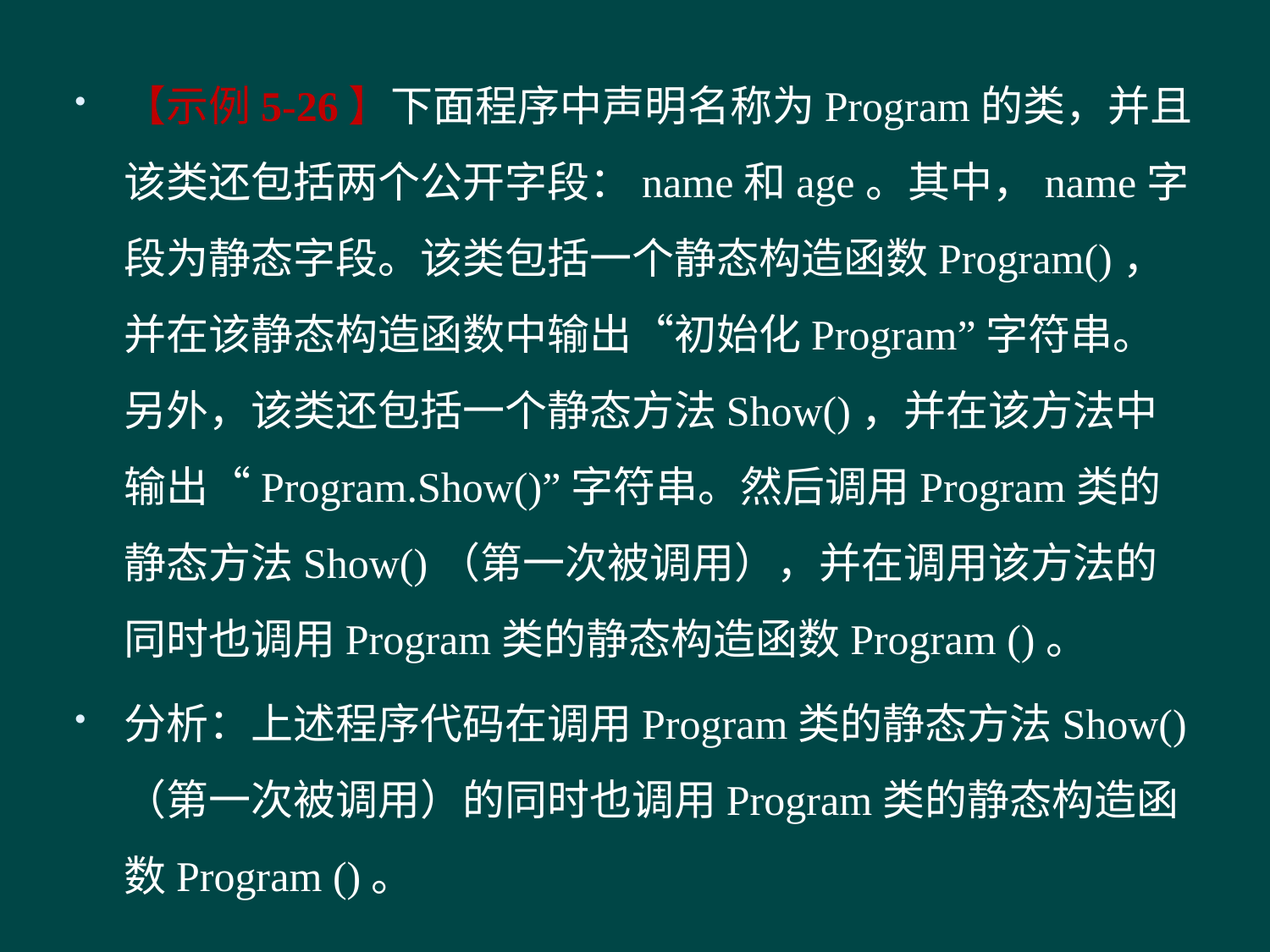

#
【示例5-26】下面程序中声明名称为Program的类，并且该类还包括两个公开字段：name和age。其中，name字段为静态字段。该类包括一个静态构造函数Program()，并在该静态构造函数中输出“初始化Program”字符串。另外，该类还包括一个静态方法Show()，并在该方法中输出“Program.Show()”字符串。然后调用Program类的静态方法Show()（第一次被调用），并在调用该方法的同时也调用Program类的静态构造函数Program ()。
分析：上述程序代码在调用Program类的静态方法Show()（第一次被调用）的同时也调用Program类的静态构造函数Program ()。